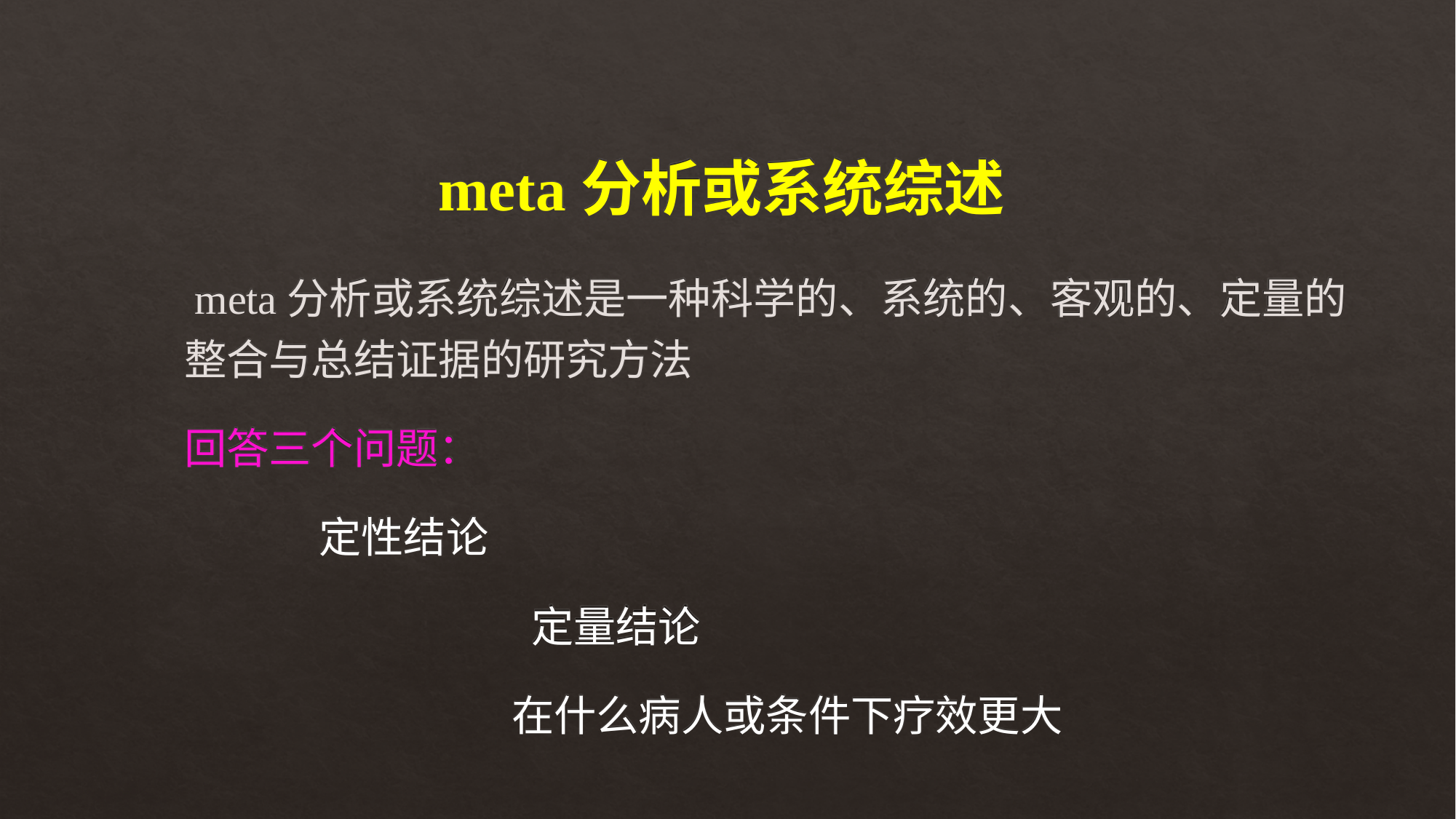

meta分析或系统综述
	 meta分析或系统综述是一种科学的、系统的、客观的、定量的整合与总结证据的研究方法
	回答三个问题：
                 定性结论
				 定量结论
				在什么病人或条件下疗效更大